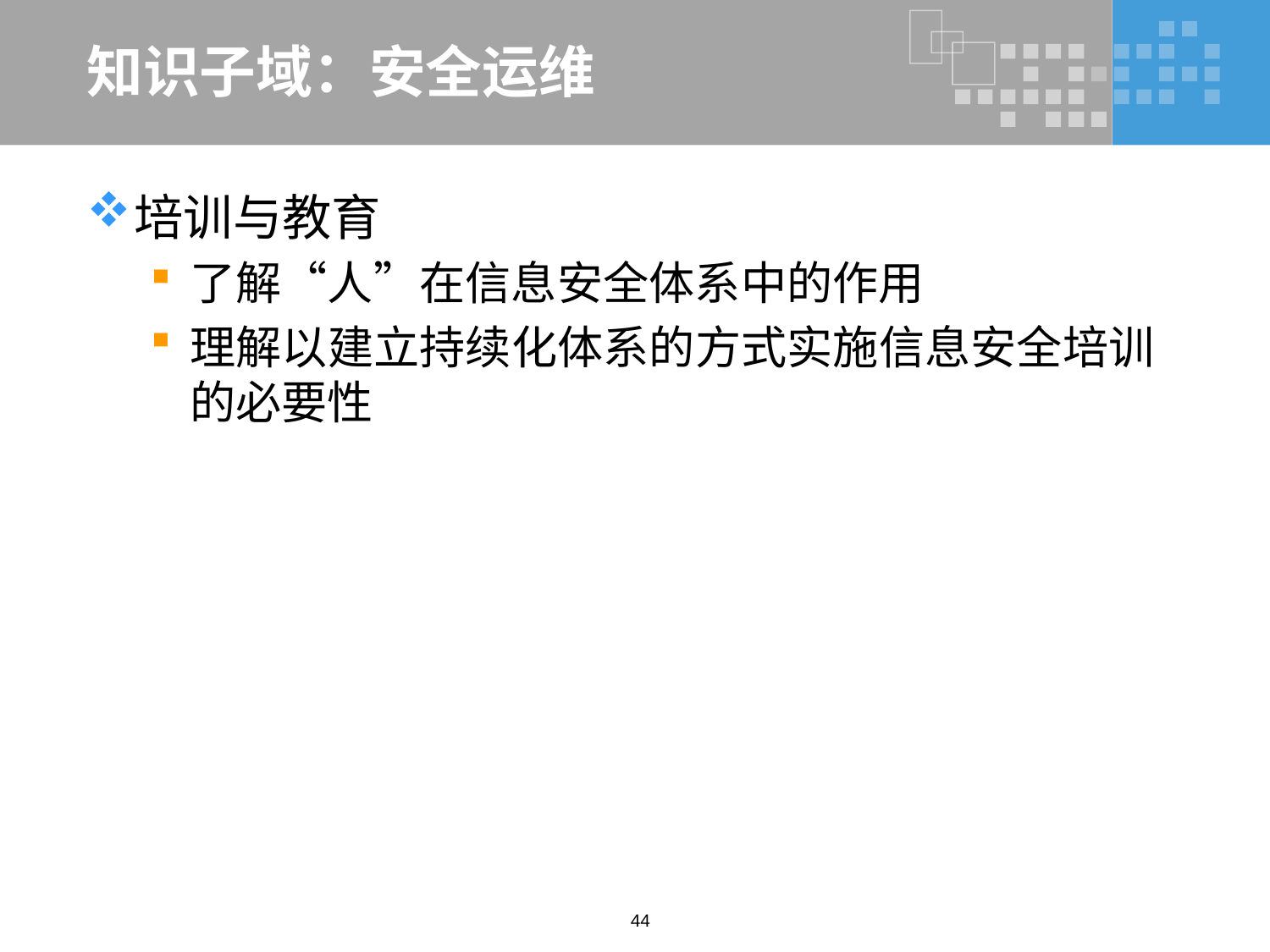

# 知识子域：安全运维
培训与教育
了解“人”在信息安全体系中的作用
理解以建立持续化体系的方式实施信息安全培训的必要性
44